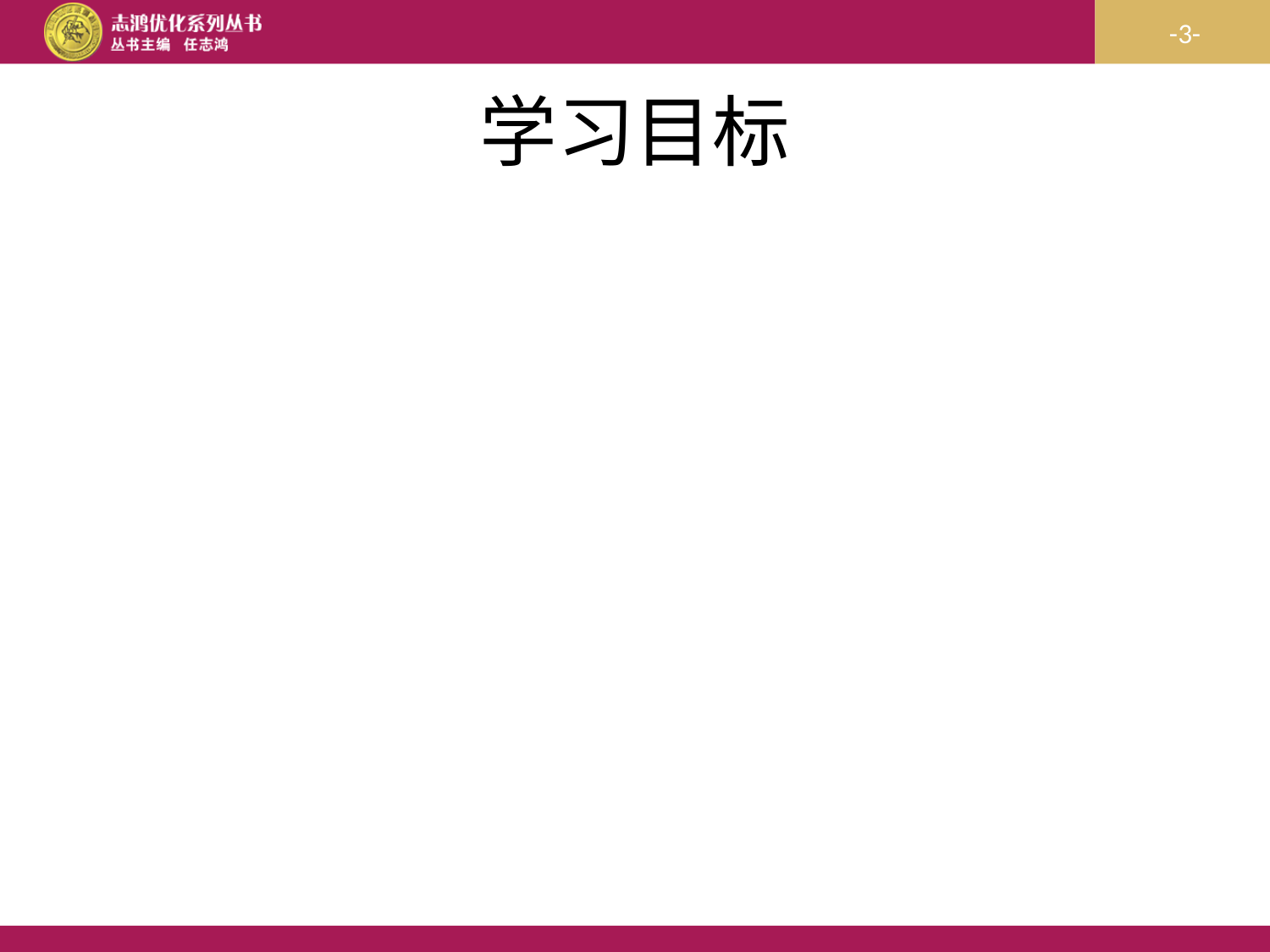

# 学习目标
一、知识与能力
1．把握写景抒情散文情景交融的特点。
2．学习作者运用语言的技巧：比喻、通感的巧妙运用，动词、叠词的精心选用。
二、过程与方法
体会文章写景状物的画面美。
三、情感态度价值观
1．培养健康的审美情趣。
2．关注社会，追求理想。